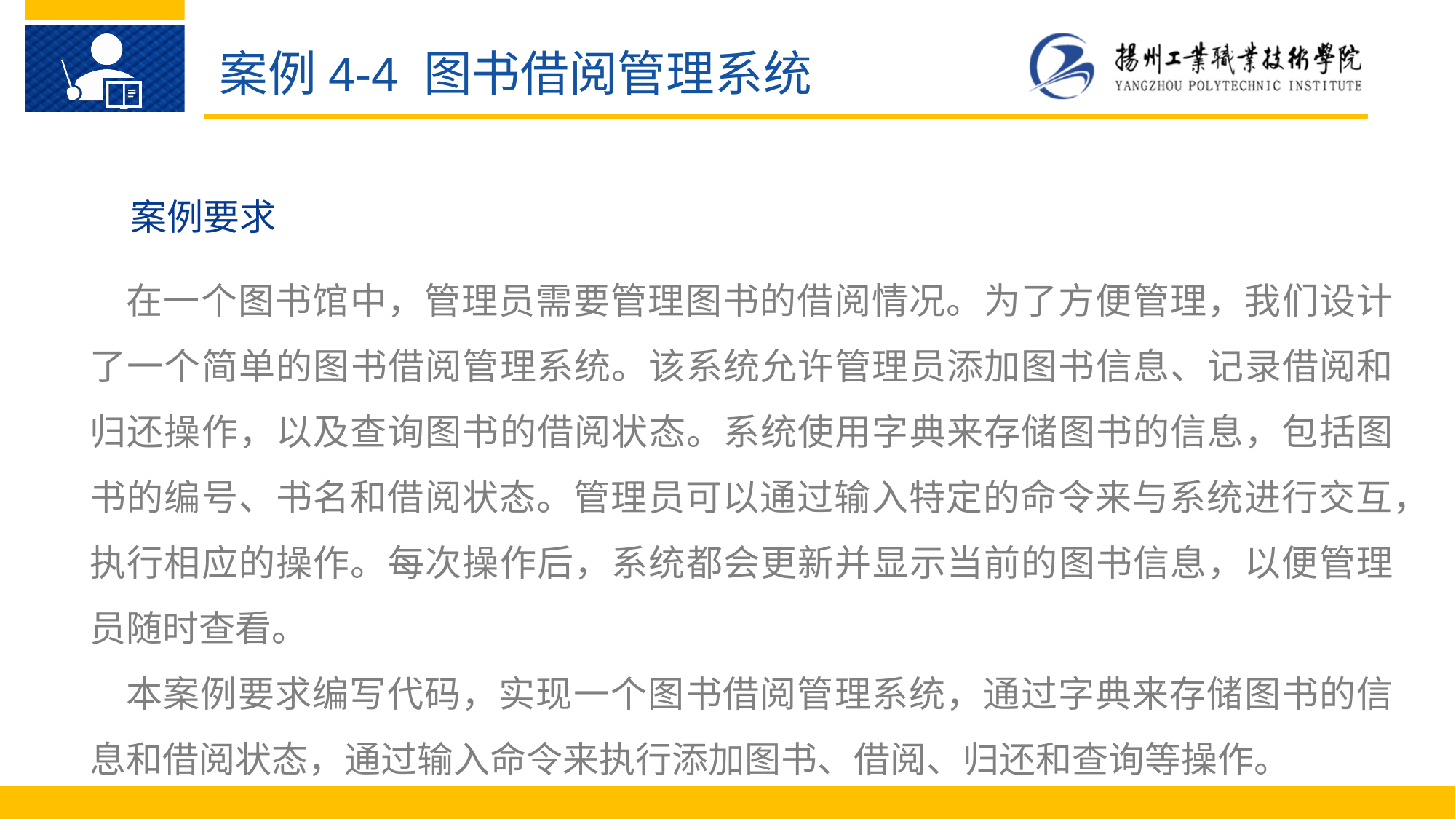

案例4-4 图书借阅管理系统
案例要求
在一个图书馆中，管理员需要管理图书的借阅情况。为了方便管理，我们设计了一个简单的图书借阅管理系统。该系统允许管理员添加图书信息、记录借阅和归还操作，以及查询图书的借阅状态。系统使用字典来存储图书的信息，包括图书的编号、书名和借阅状态。管理员可以通过输入特定的命令来与系统进行交互，执行相应的操作。每次操作后，系统都会更新并显示当前的图书信息，以便管理员随时查看。
本案例要求编写代码，实现一个图书借阅管理系统，通过字典来存储图书的信息和借阅状态，通过输入命令来执行添加图书、借阅、归还和查询等操作。